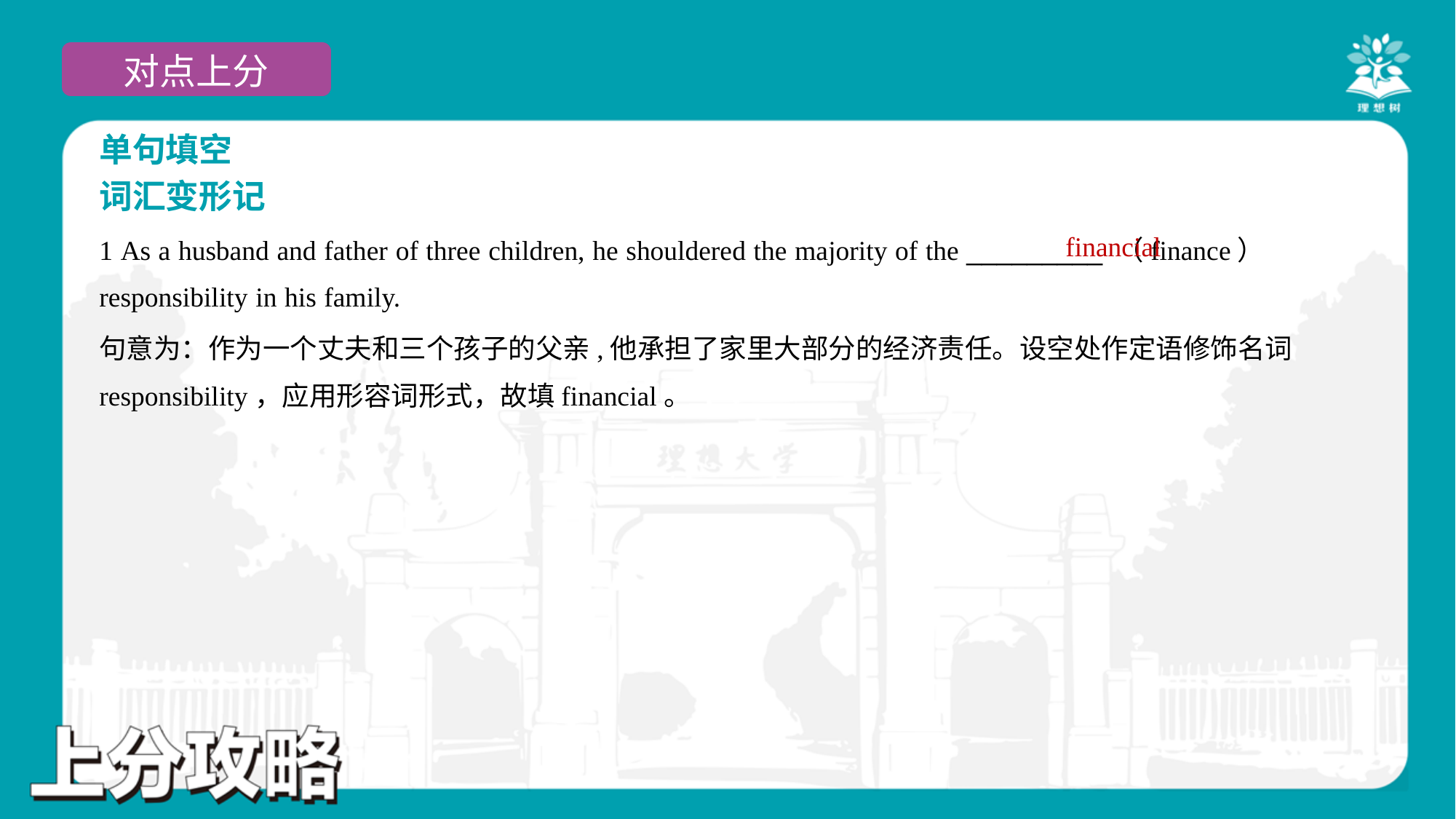

单句填空
词汇变形记
financial
1 As a husband and father of three children, he shouldered the majority of the _________ （finance）
responsibility in his family.
句意为：作为一个丈夫和三个孩子的父亲,他承担了家里大部分的经济责任。设空处作定语修饰名词
responsibility，应用形容词形式，故填financial。